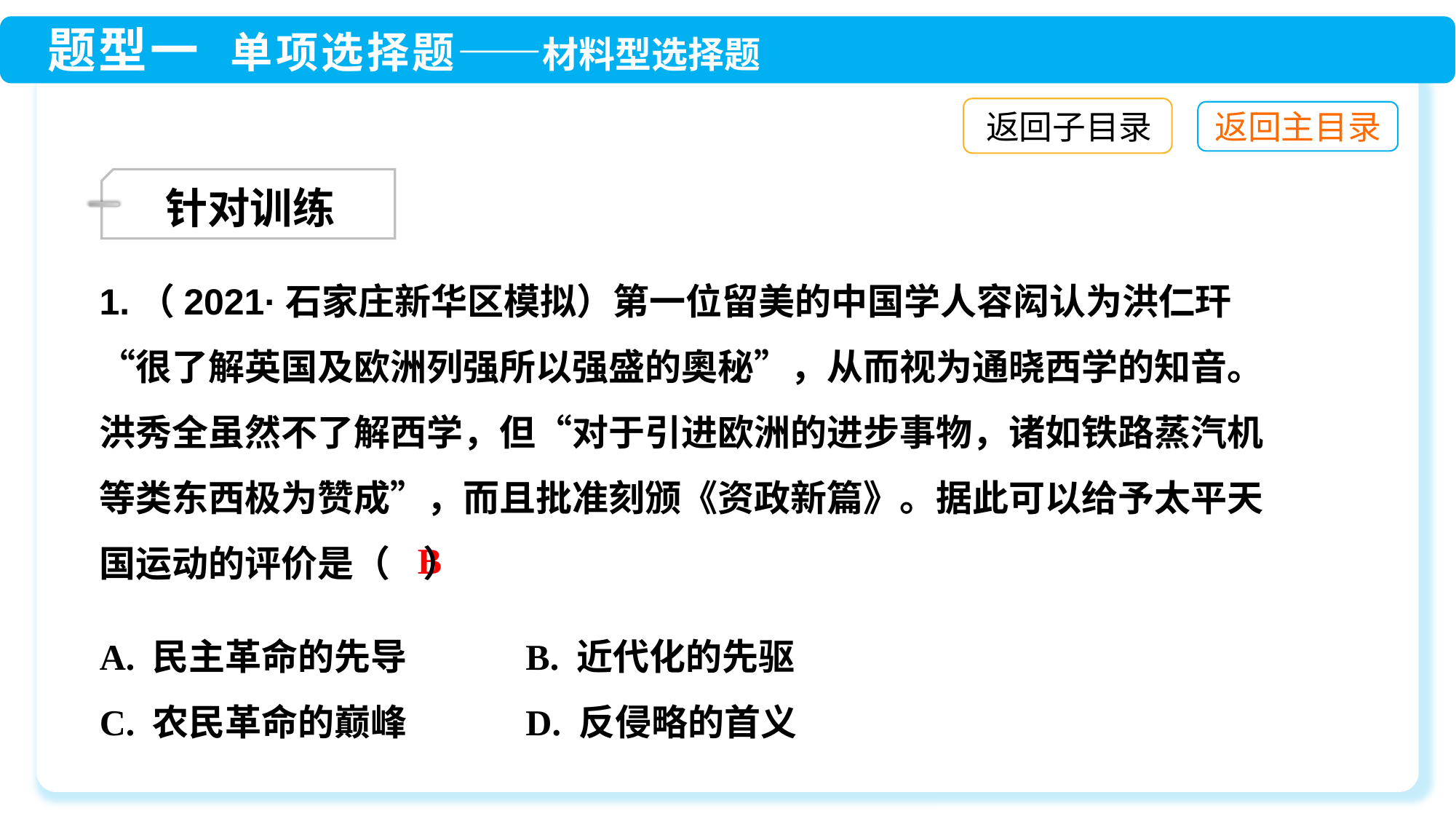

返回子目录
针对训练

1.（2021·石家庄新华区模拟）第一位留美的中国学人容闳认为洪仁玕“很了解英国及欧洲列强所以强盛的奧秘”，从而视为通晓西学的知音。洪秀全虽然不了解西学，但“对于引进欧洲的进步事物，诸如铁路蒸汽机等类东西极为赞成”，而且批准刻颁《资政新篇》。据此可以给予太平天国运动的评价是（    ）
B
A. 民主革命的先导 	           B. 近代化的先驱
C. 农民革命的巅峰 	           D. 反侵略的首义